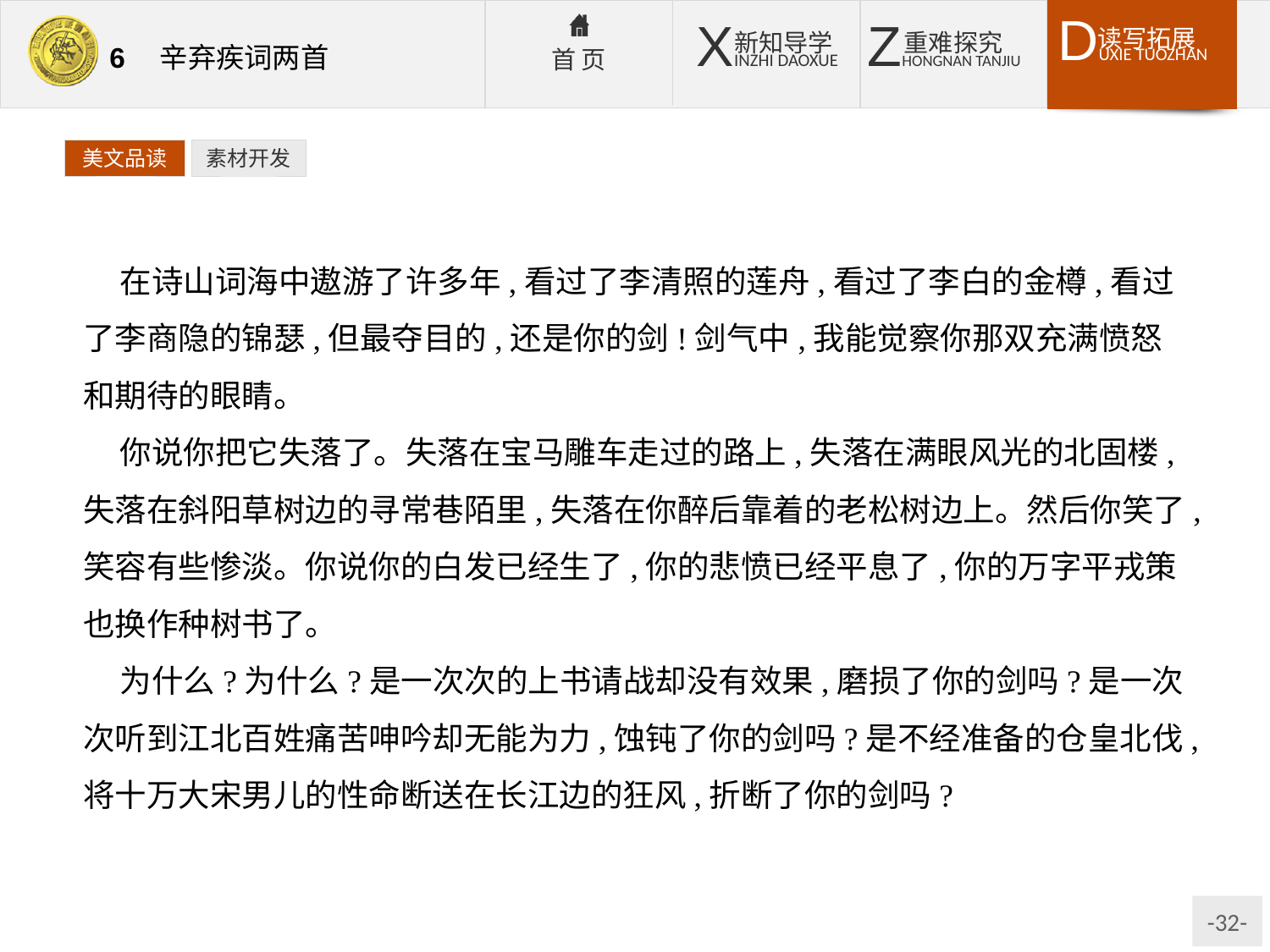

美文品读
素材开发
在诗山词海中遨游了许多年,看过了李清照的莲舟,看过了李白的金樽,看过了李商隐的锦瑟,但最夺目的,还是你的剑!剑气中,我能觉察你那双充满愤怒和期待的眼睛。
你说你把它失落了。失落在宝马雕车走过的路上,失落在满眼风光的北固楼,失落在斜阳草树边的寻常巷陌里,失落在你醉后靠着的老松树边上。然后你笑了,笑容有些惨淡。你说你的白发已经生了,你的悲愤已经平息了,你的万字平戎策也换作种树书了。
为什么?为什么?是一次次的上书请战却没有效果,磨损了你的剑吗?是一次次听到江北百姓痛苦呻吟却无能为力,蚀钝了你的剑吗?是不经准备的仓皇北伐,将十万大宋男儿的性命断送在长江边的狂风,折断了你的剑吗?